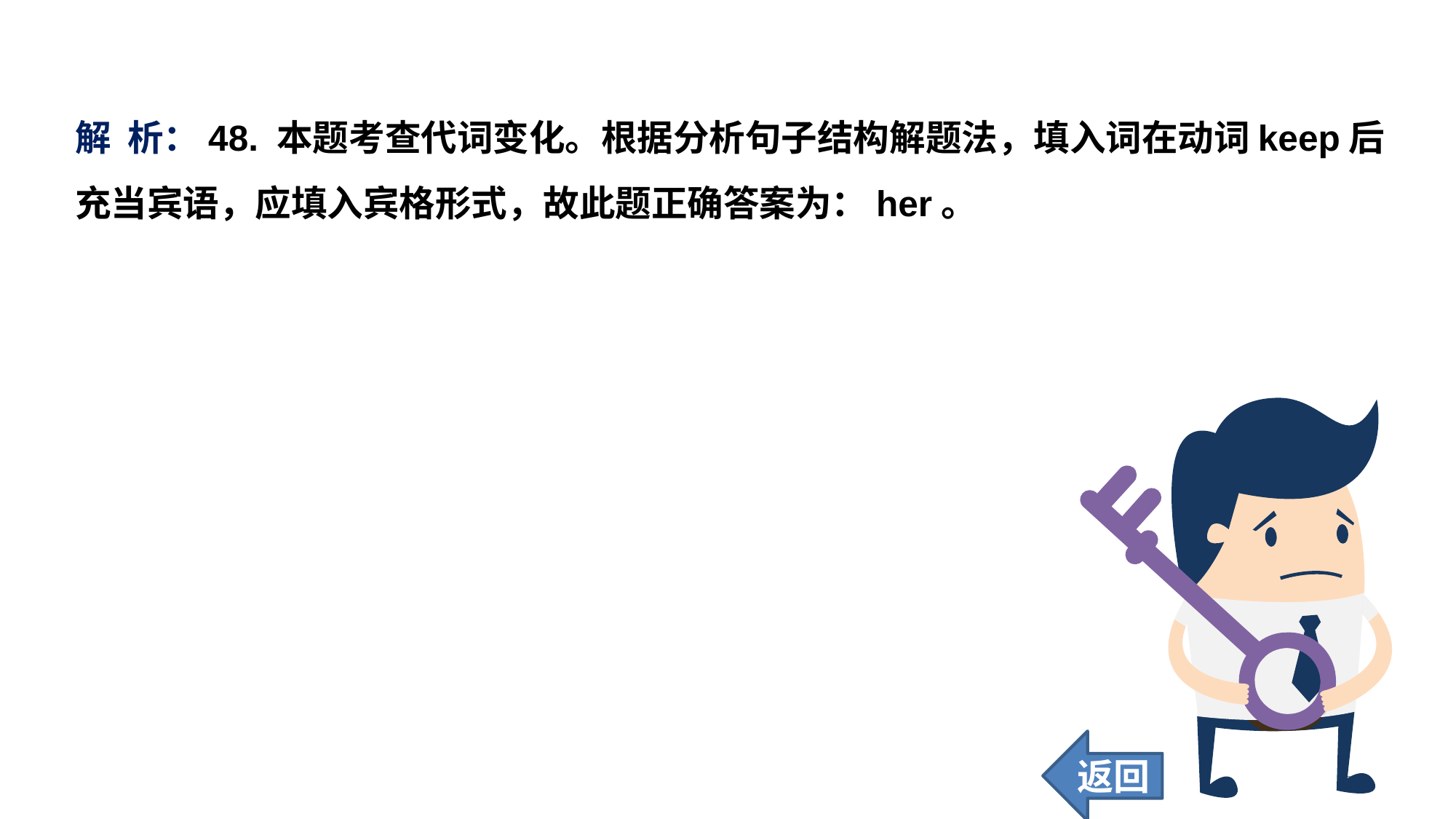

解  析：48. 本题考查代词变化。根据分析句子结构解题法，填入词在动词keep后充当宾语，应填入宾格形式，故此题正确答案为：her。

返回
222